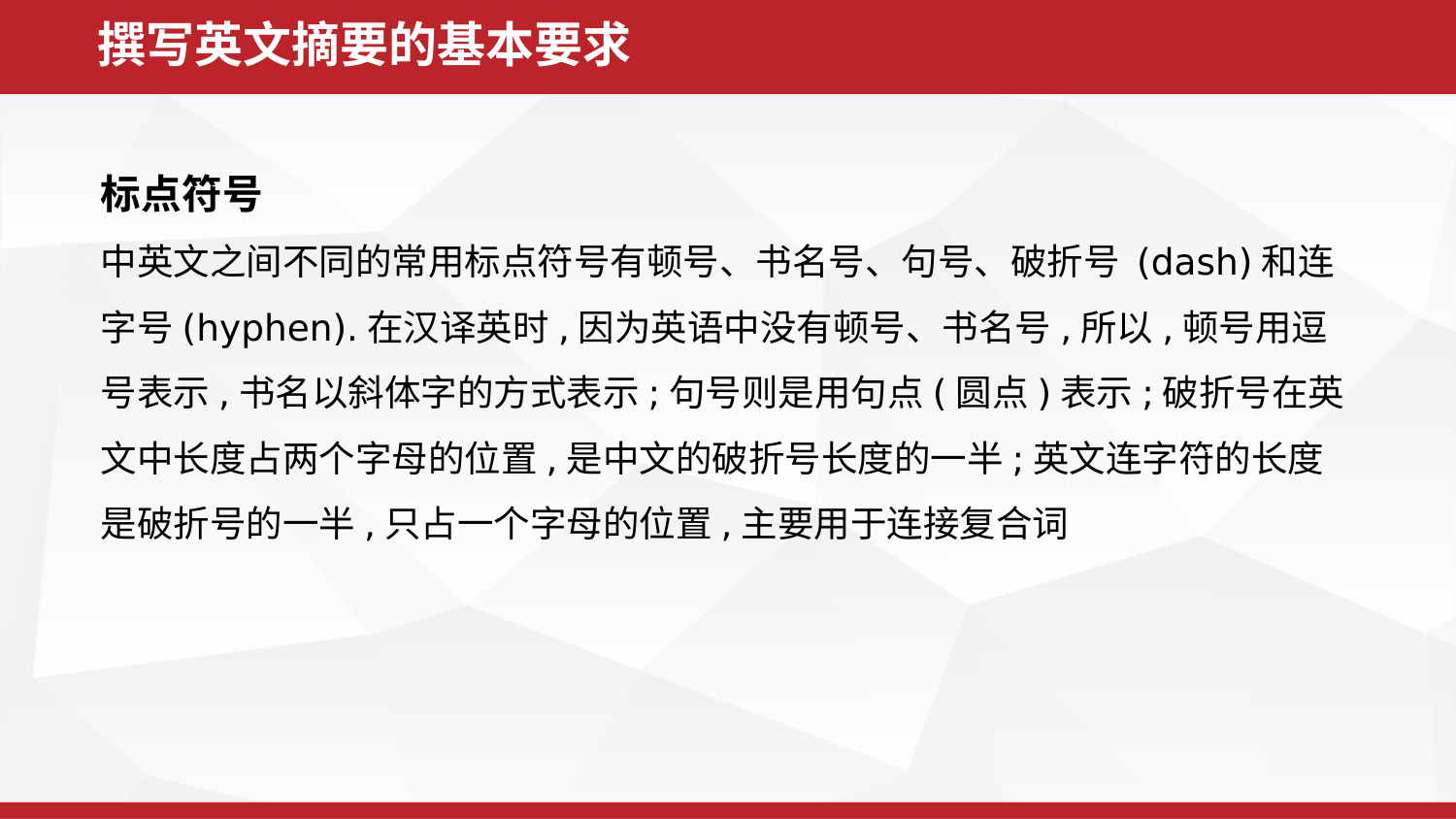

撰写英文摘要的基本要求
标点符号
中英文之间不同的常用标点符号有顿号、书名号、句号、破折号 (dash)和连字号(hyphen).在汉译英时,因为英语中没有顿号、书名号,所以,顿号用逗号表示,书名以斜体字的方式表示;句号则是用句点(圆点)表示;破折号在英文中长度占两个字母的位置,是中文的破折号长度的一半;英文连字符的长度是破折号的一半,只占一个字母的位置,主要用于连接复合词